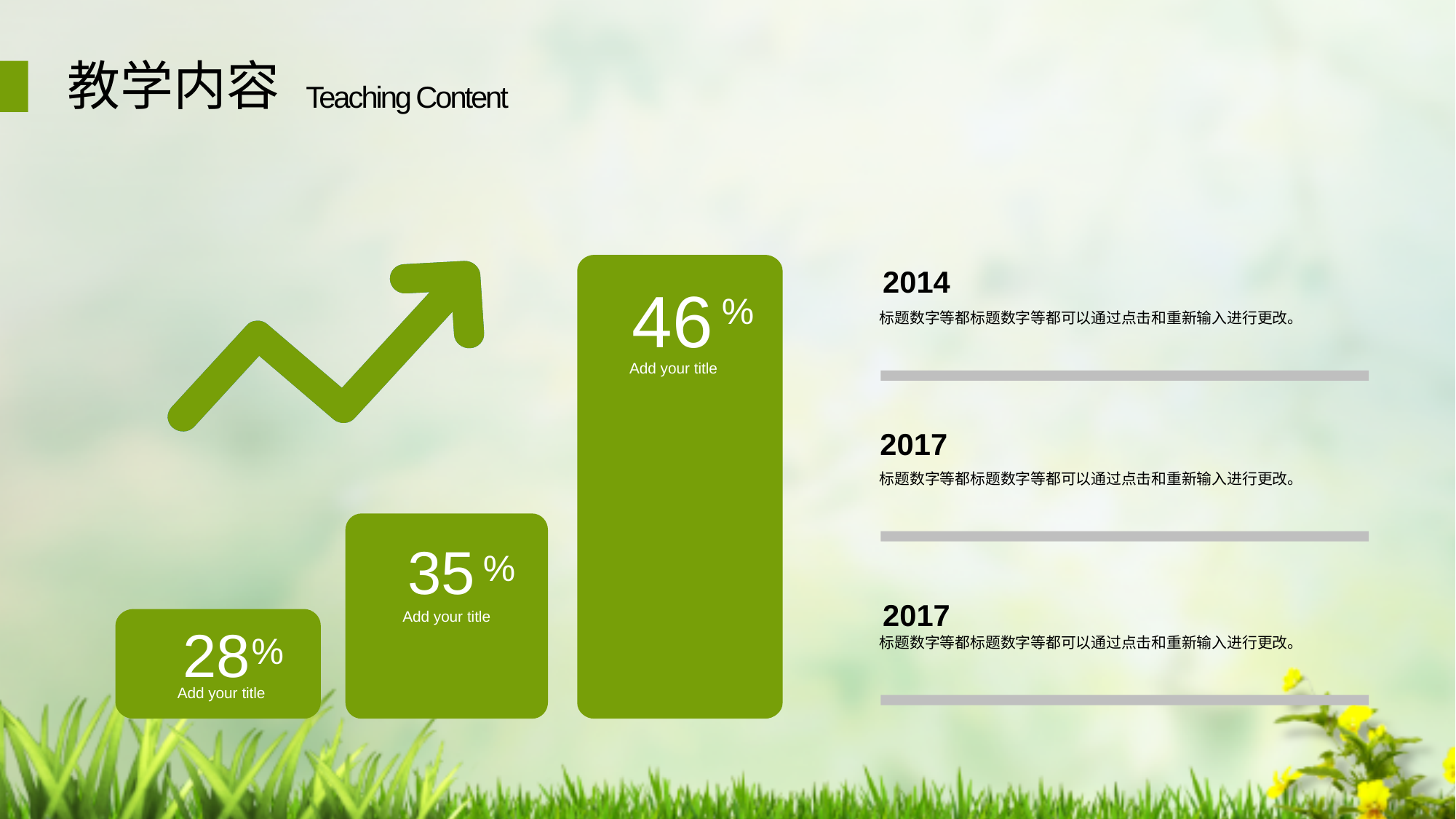

教学内容
Teaching Content

46
%
Add your title
2014
标题数字等都标题数字等都可以通过点击和重新输入进行更改。

2017
标题数字等都标题数字等都可以通过点击和重新输入进行更改。

2017
标题数字等都标题数字等都可以通过点击和重新输入进行更改。

35
%
Add your title

28
%
Add your title